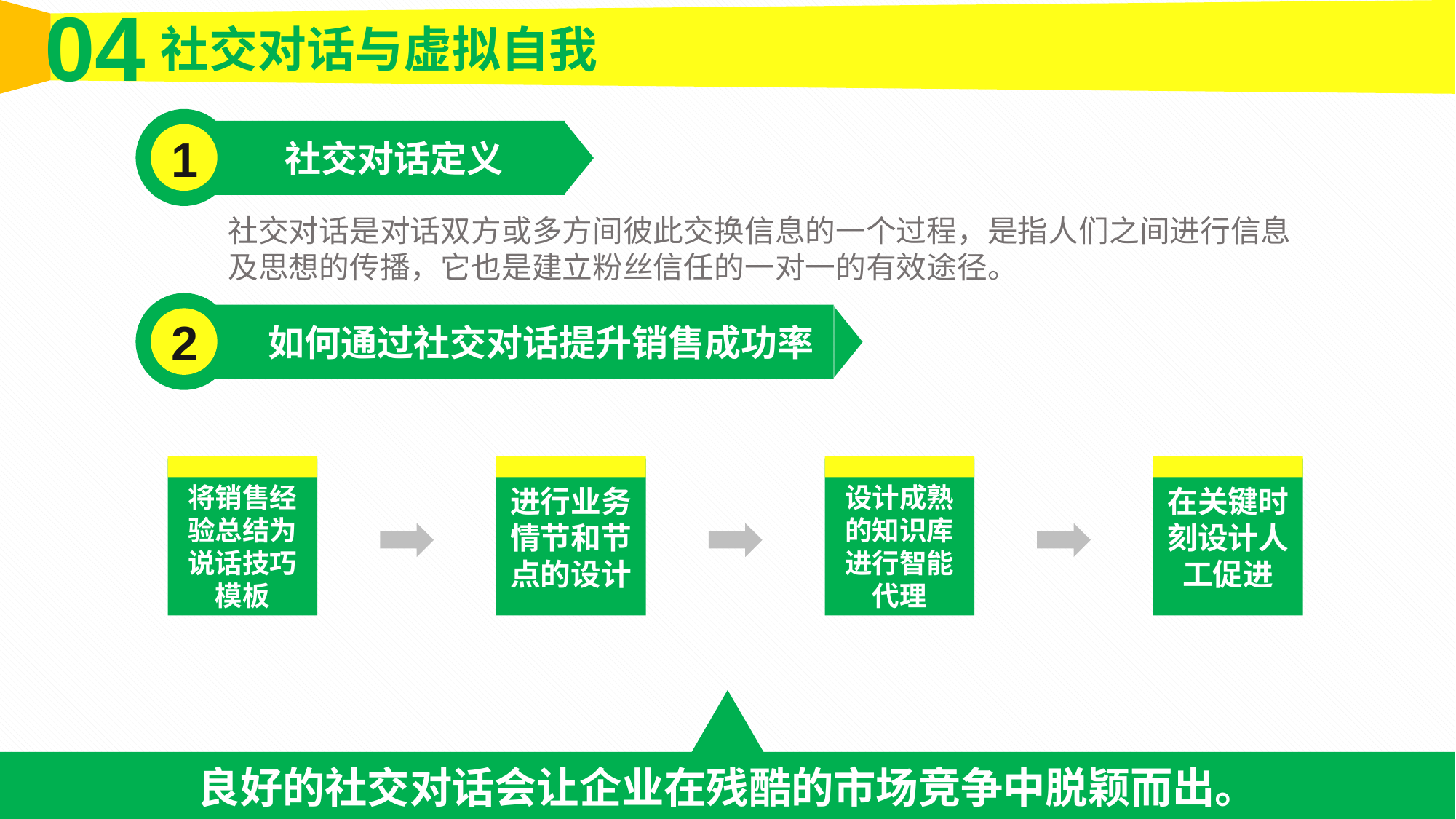

04
社交对话与虚拟自我

1
社交对话定义

社交对话是对话双方或多方间彼此交换信息的一个过程，是指人们之间进行信息及思想的传播，它也是建立粉丝信任的一对一的有效途径。

2
如何通过社交对话提升销售成功率

将销售经验总结为说话技巧模板

进行业务情节和节点的设计

设计成熟的知识库进行智能代理

在关键时刻设计人工促进

良好的社交对话会让企业在残酷的市场竞争中脱颖而出。